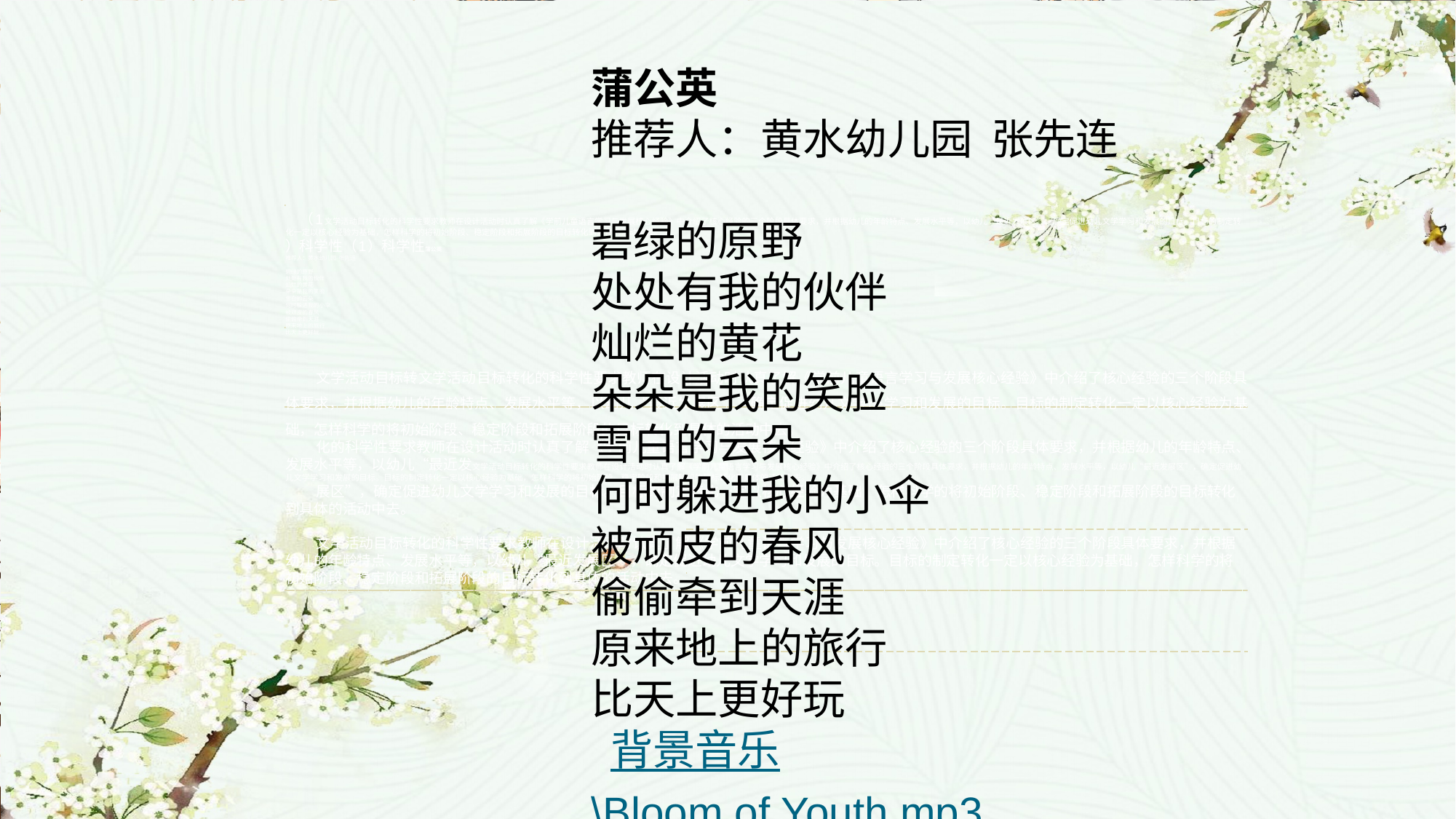

蒲公英
推荐人：黄水幼儿园  张先连

碧绿的原野
处处有我的伙伴
灿烂的黄花
朵朵是我的笑脸
雪白的云朵
何时躲进我的小伞
被顽皮的春风
偷偷牵到天涯
原来地上的旅行
比天上更好玩
 背景音乐\Bloom of Youth.mp3

    （1文学活动目标转化的科学性要求教师在设计活动时认真了解《学前儿童语言学习与发展核心经验》中介绍了核心经验的三个阶段具体要求，并根据幼儿的年龄特点、发展水平等，以幼儿“最近发展区”，确定促进幼儿文学学习和发展的目标。目标的制定转化一定以核心经验为基础，怎样科学的将初始阶段、稳定阶段和拓展阶段的目标转化到具体的活动中去。
）科学性（1）科学性蒲公英
推荐人：黄水幼儿园  张先连

碧绿的原野
处处有我的伙伴
灿烂的黄花
朵朵是我的笑脸
雪白的云朵
何时躲进我的小伞
被顽皮的春风
偷偷牵到天涯
原来地上的旅行
比天上更好玩

文学活动目标转文学活动目标转化的科学性要求教师在设计活动时认真了解《学前儿童语言学习与发展核心经验》中介绍了核心经验的三个阶段具体要求，并根据幼儿的年龄特点、发展水平等，以幼儿“最近发展区”，确定促进幼儿文学pe学习和发展的目标。目标的制定转化一定以核心经验为基础，怎样科学的将初始阶段、稳定阶段和拓展阶段的目标转化到具体的活动中去。
化的科学性要求教师在设计活动时认真了解《学前儿童语言学习与发展核心经验》中介绍了核心经验的三个阶段具体要求，并根据幼儿的年龄特点、发展水平等，以幼儿“最近发文学活动目标转化的科学性要求教师在设计活动时认真了解《学前儿童语言学习与发展核心经验》中介绍了核心经验的三个阶段具体要求，并根据幼儿的年龄特点、发展水平等，以幼儿“最近发展区”，确定促进幼儿文学学习和发展的目标。目标的制定转化一定以核心经验为基础，怎样科学的将初始阶段、稳定阶段和拓展阶段的目标转化到具体的活动中去。
展区”，确定促进幼儿文学学习和发展的目标。目标的制定转化一定以核心经验为基础，怎样科学的将初始阶段、稳定阶段和拓展阶段的目标转化到具体的活动中去。

文学活动目标转化的科学性要求教师在设计活动时认真了解《学前儿童语言学习与发展核心经验》中介绍了核心经验的三个阶段具体要求，并根据幼儿的年龄特点、发展水平等，以幼儿“最近发展区”，确定促进幼儿文学学习和发展的目标。目标的制定转化一定以核心经验为基础，怎样科学的将初始阶段、稳定阶段和拓展阶段的目标转化到具体的活动中去。